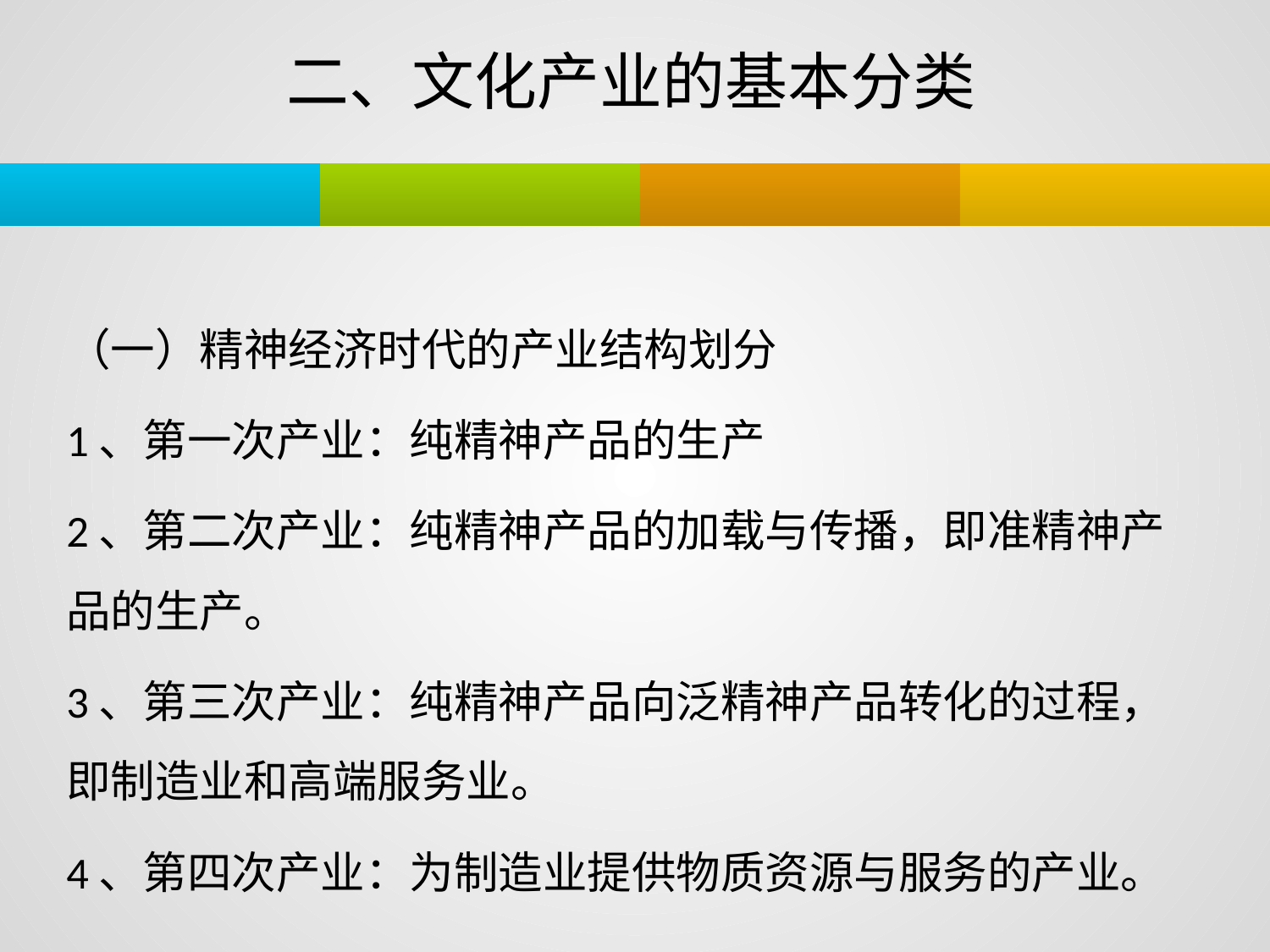

# 二、文化产业的基本分类

（一）精神经济时代的产业结构划分
1、第一次产业：纯精神产品的生产
2、第二次产业：纯精神产品的加载与传播，即准精神产品的生产。
3、第三次产业：纯精神产品向泛精神产品转化的过程，即制造业和高端服务业。
4、第四次产业：为制造业提供物质资源与服务的产业。